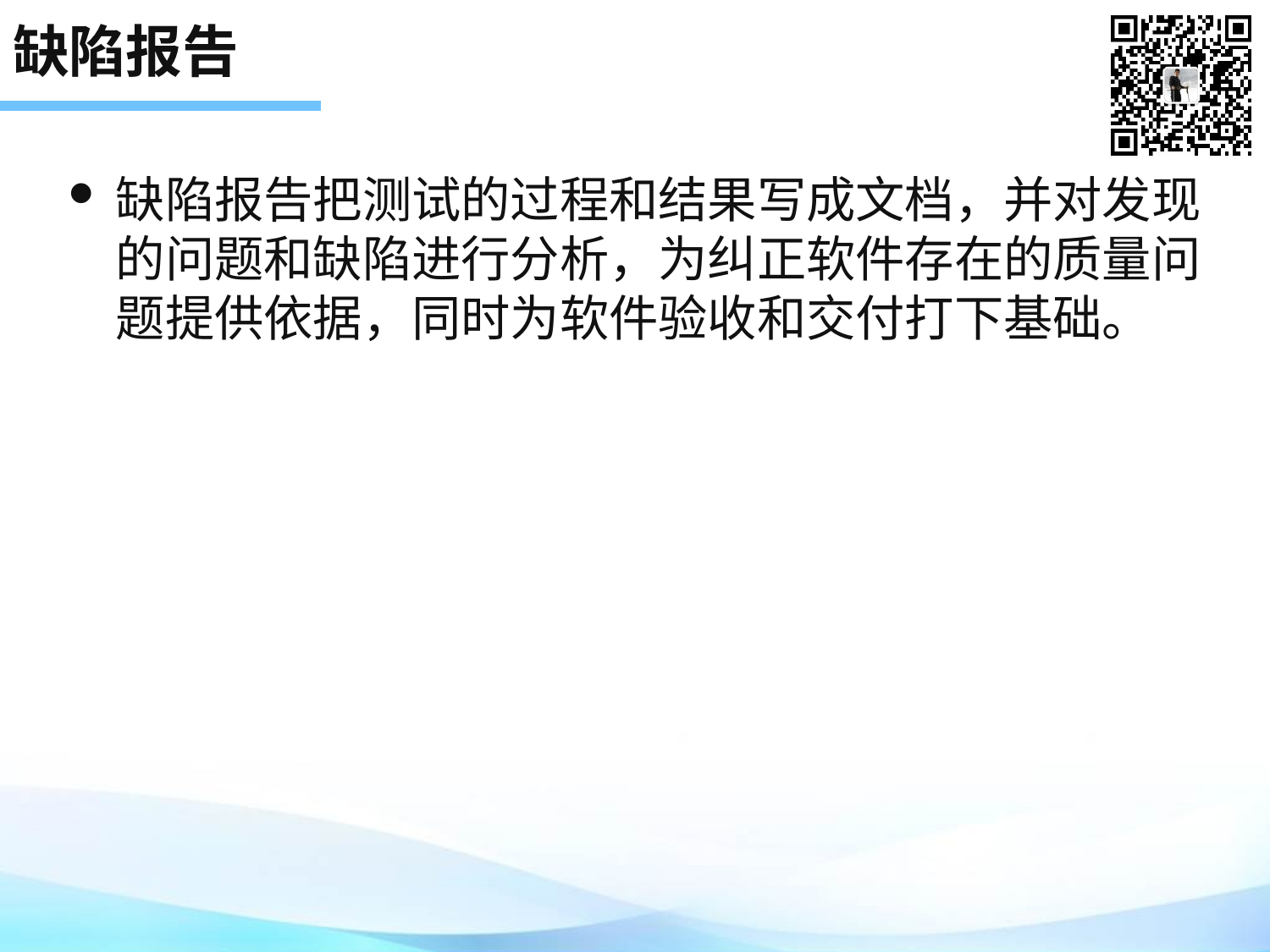

# 缺陷报告
缺陷报告把测试的过程和结果写成文档，并对发现的问题和缺陷进行分析，为纠正软件存在的质量问题提供依据，同时为软件验收和交付打下基础。